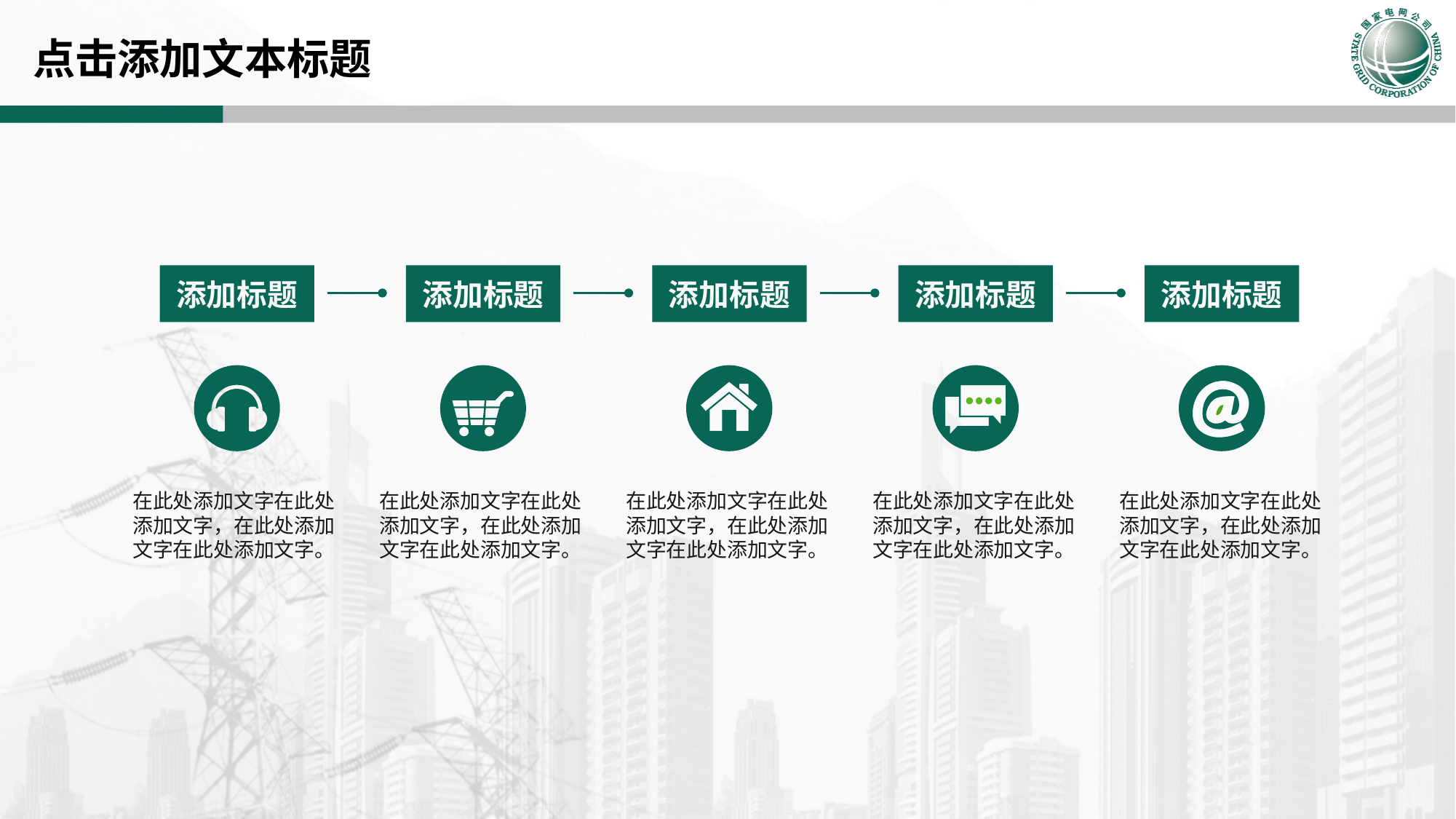

点击添加文本标题
添加标题

在此处添加文字在此处添加文字，在此处添加文字在此处添加文字。
添加标题

在此处添加文字在此处添加文字，在此处添加文字在此处添加文字。
添加标题
添加标题
添加标题

在此处添加文字在此处添加文字，在此处添加文字在此处添加文字。
在此处添加文字在此处添加文字，在此处添加文字在此处添加文字。
在此处添加文字在此处添加文字，在此处添加文字在此处添加文字。